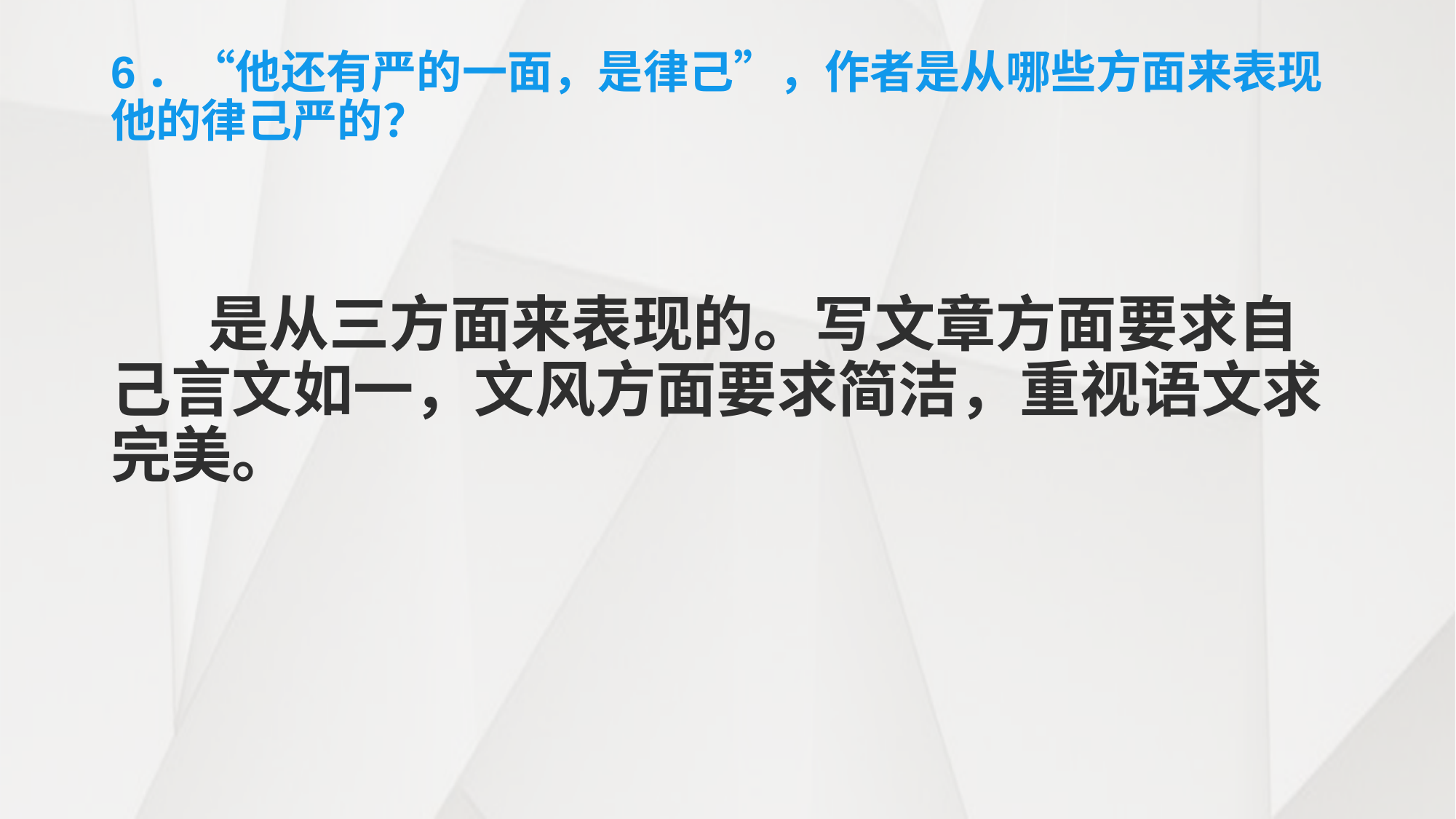

# 6．“他还有严的一面，是律己”，作者是从哪些方面来表现他的律己严的？

      是从三方面来表现的。写文章方面要求自己言文如一，文风方面要求简洁，重视语文求完美。